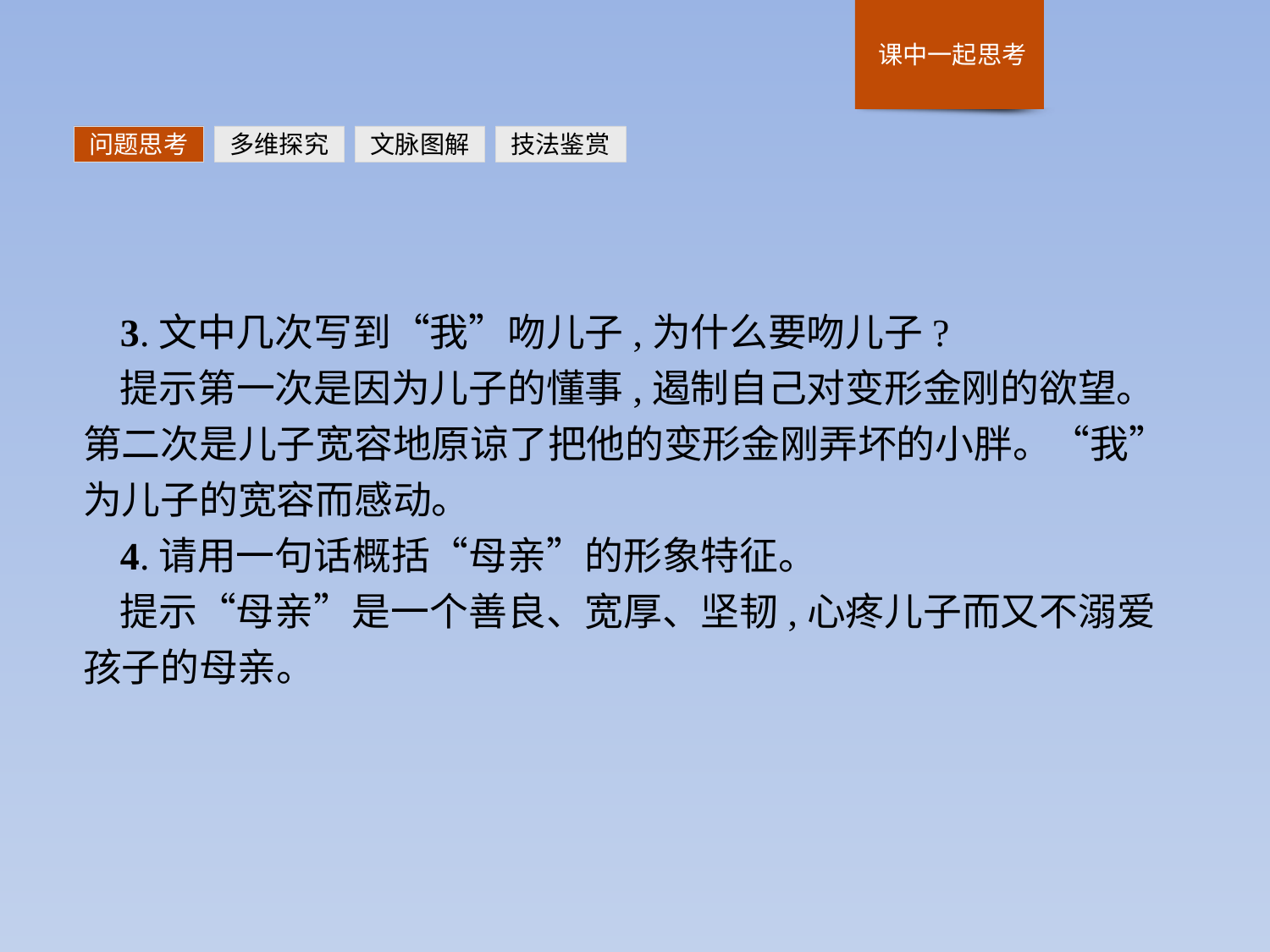

问题思考
多维探究
文脉图解
技法鉴赏
3.文中几次写到“我”吻儿子,为什么要吻儿子?
提示第一次是因为儿子的懂事,遏制自己对变形金刚的欲望。第二次是儿子宽容地原谅了把他的变形金刚弄坏的小胖。“我”为儿子的宽容而感动。
4.请用一句话概括“母亲”的形象特征。
提示“母亲”是一个善良、宽厚、坚韧,心疼儿子而又不溺爱孩子的母亲。